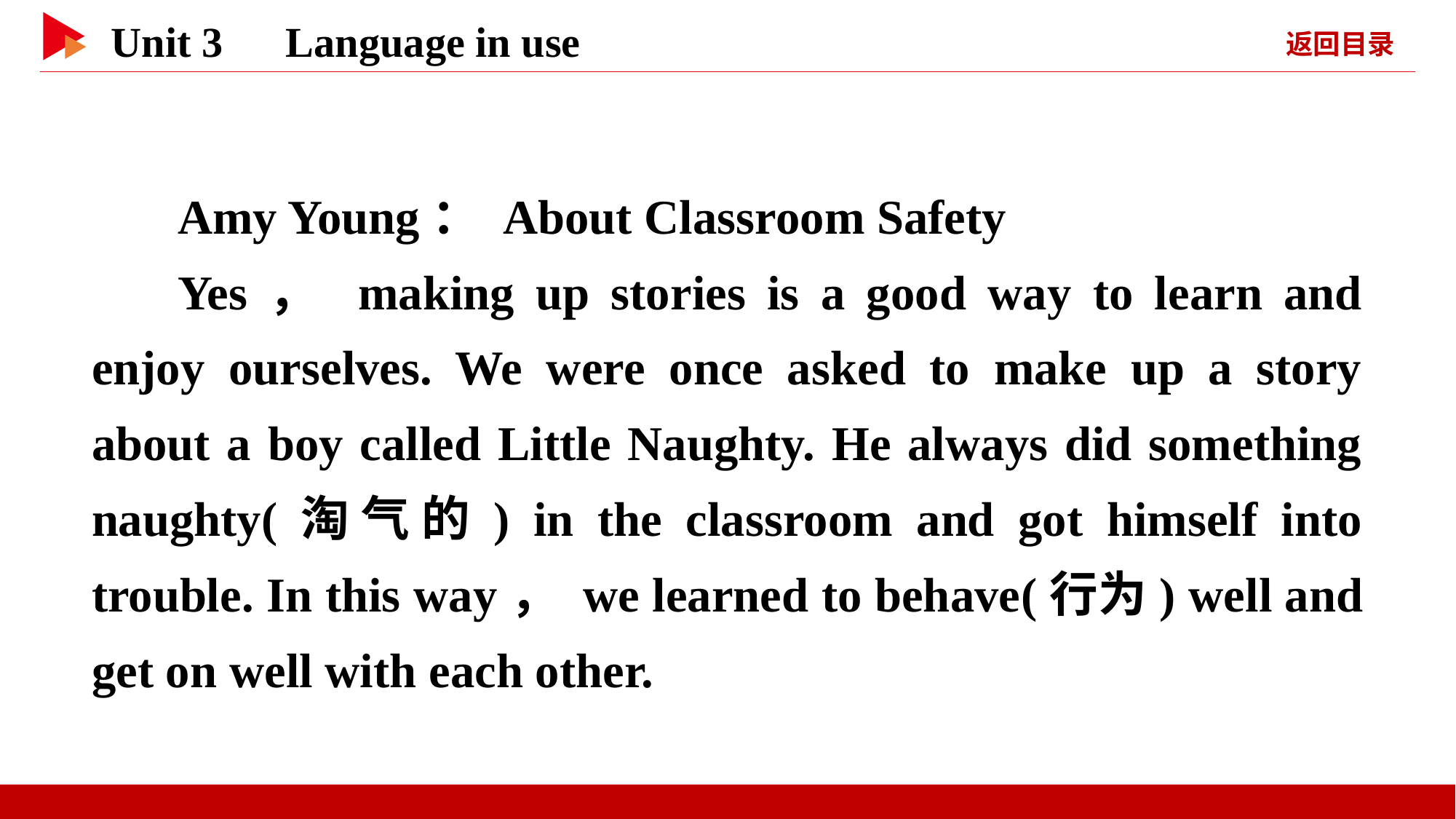

Amy Young： About Classroom Safety
Yes， making up stories is a good way to learn and enjoy ourselves. We were once asked to make up a story about a boy called Little Naughty. He always did something naughty(淘气的) in the classroom and got himself into trouble. In this way， we learned to behave(行为) well and get on well with each other.